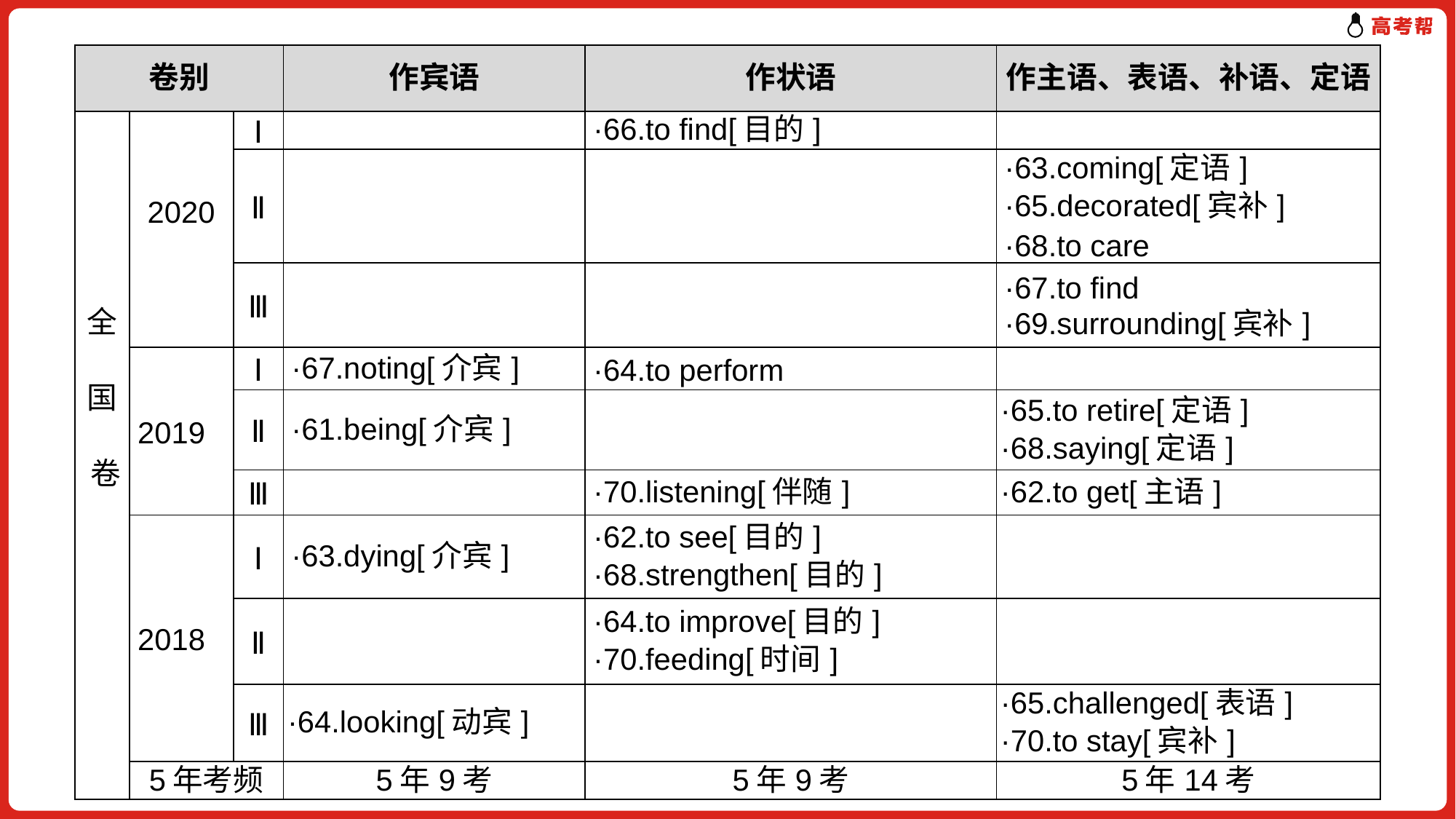

| 卷别 |  |  | 作宾语 | 作状语 | 作主语、表语、补语、定语 |
| --- | --- | --- | --- | --- | --- |
| 全 国 卷 | 2020 | Ⅰ |  | ·66.to find[目的] |  |
|  |  | Ⅱ |  |  | ·63.coming[定语] ·65.decorated[宾补] ·68.to care |
|  |  | Ⅲ |  |  | ·67.to find ·69.surrounding[宾补] |
|  | 2019 | Ⅰ | ·67.noting[介宾] | ·64.to perform |  |
|  |  | Ⅱ | ·61.being[介宾] |  | ·65.to retire[定语] ·68.saying[定语] |
|  |  | Ⅲ |  | ·70.listening[伴随] | ·62.to get[主语] |
|  | 2018 | Ⅰ | ·63.dying[介宾] | ·62.to see[目的] ·68.strengthen[目的] |  |
|  |  | Ⅱ |  | ·64.to improve[目的] ·70.feeding[时间] |  |
|  |  | Ⅲ | ·64.looking[动宾] |  | ·65.challenged[表语] ·70.to stay[宾补] |
|  | 5年考频 |  | 5年9考 | 5年9考 | 5年14考 |